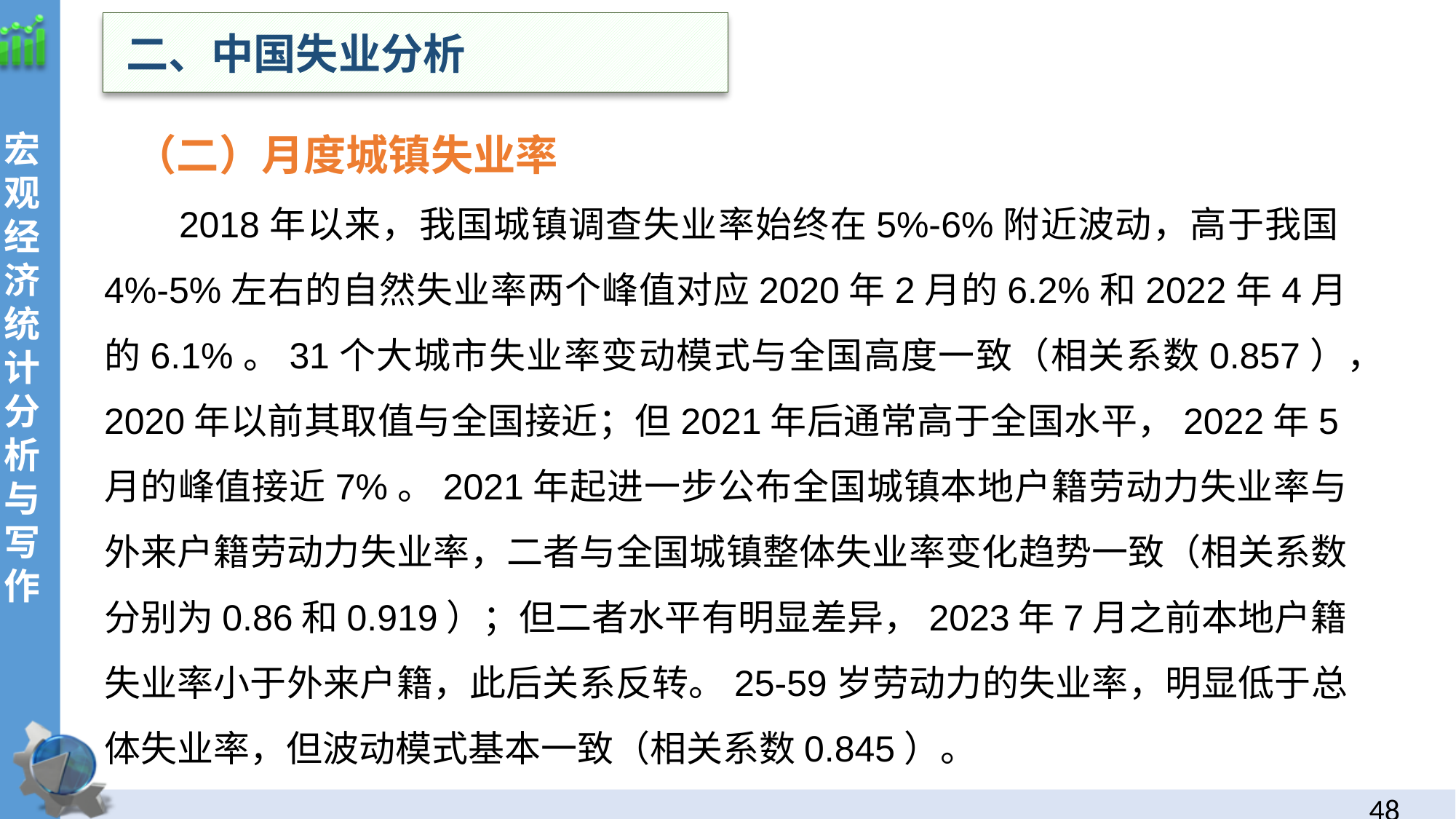

二、中国失业分析
（二）月度城镇失业率
    2018年以来，我国城镇调查失业率始终在5%-6%附近波动，高于我国4%-5%左右的自然失业率两个峰值对应2020年2月的6.2%和2022年4月的6.1%。31个大城市失业率变动模式与全国高度一致（相关系数0.857），2020年以前其取值与全国接近；但2021年后通常高于全国水平，2022年5月的峰值接近7%。2021年起进一步公布全国城镇本地户籍劳动力失业率与外来户籍劳动力失业率，二者与全国城镇整体失业率变化趋势一致（相关系数分别为0.86和0.919）；但二者水平有明显差异，2023年7月之前本地户籍失业率小于外来户籍，此后关系反转。25-59岁劳动力的失业率，明显低于总体失业率，但波动模式基本一致（相关系数0.845）。

48